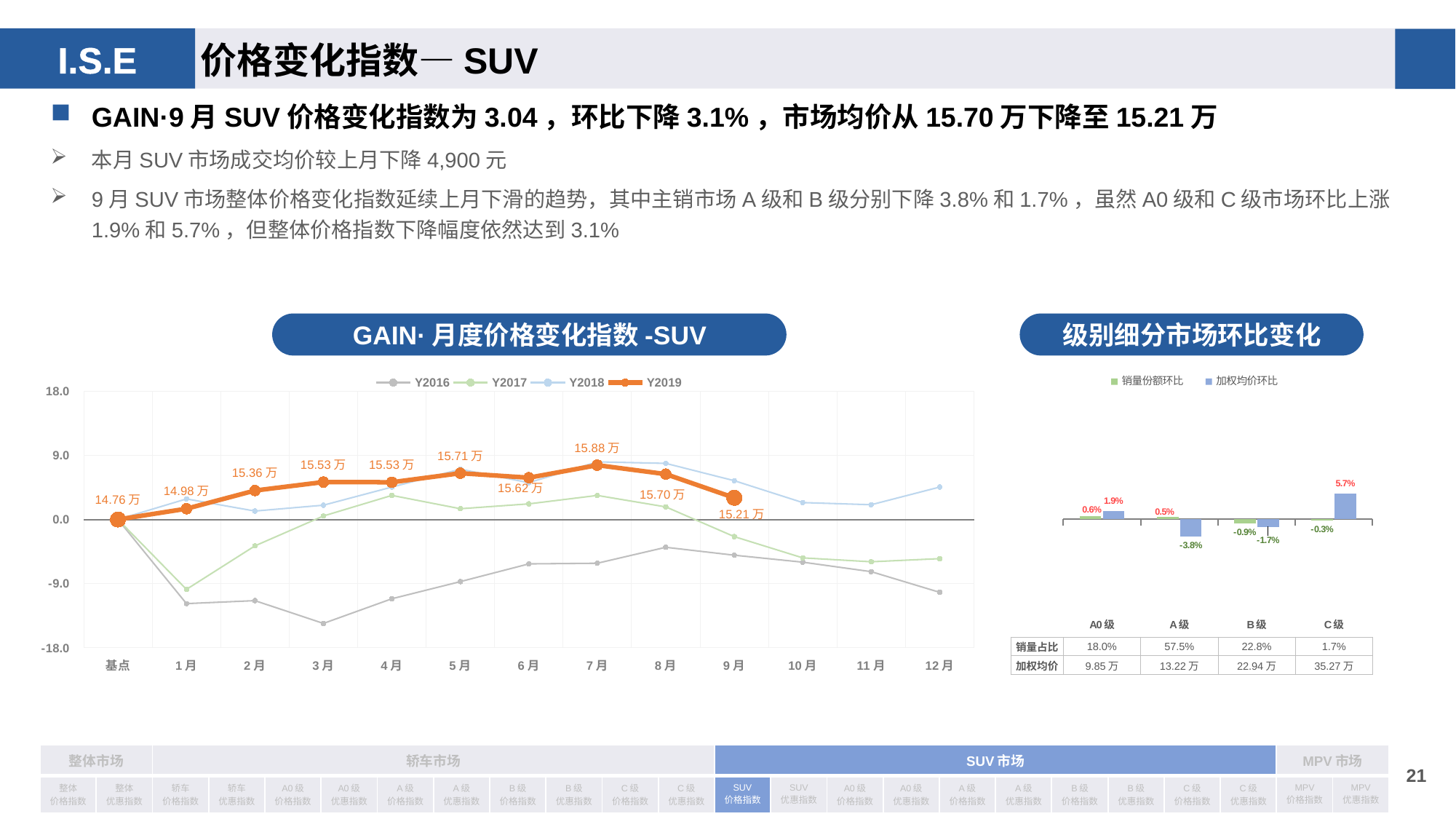

价格变化指数—SUV
GAIN·9月SUV价格变化指数为3.04，环比下降3.1%，市场均价从15.70万下降至15.21万
本月SUV市场成交均价较上月下降4,900元
9月SUV市场整体价格变化指数延续上月下滑的趋势，其中主销市场A级和B级分别下降3.8%和1.7%，虽然A0级和C级市场环比上涨1.9%和5.7%，但整体价格指数下降幅度依然达到3.1%
GAIN·月度价格变化指数-SUV

级别细分市场环比变化

### Chart

| Category | Y2016 | Y2017 | Y2018 | Y2019 |
|---|---|---|---|---|
| 基点 | 0.0 | 0.0 | 0.0 | 0.0 |
| 1月 | -11.806682364139098 | -9.81 | 2.88 | 1.51 |
| 2月 | -11.3941375474094 | -3.71 | 1.18 | 4.06 |
| 3月 | -14.587587418233294 | 0.49 | 2.0 | 5.25 |
| 4月 | -11.129442000400003 | 3.38 | 4.55 | 5.22 |
| 5月 | -8.719870196137292 | 1.51 | 7.05 | 6.49 |
| 6月 | -6.2334360679418115 | 2.19 | 5.16 | 5.86 |
| 7月 | -6.143004949643882 | 3.37 | 8.08 | 7.62 |
| 8月 | -3.910238485437101 | 1.77 | 7.87 | 6.36 |
| 9月 | -5.020027851024722 | -2.41 | 5.44 | 3.04 |
| 10月 | -5.997722224579006 | -5.39 | 2.37 | None |
| 11月 | -7.325919060232888 | -5.94 | 2.07 | None |
| 12月 | -10.226667801660883 | -5.5 | 4.55 | None |

### Chart

| Category | 销量份额环比 | 加权均价环比 |
|---|---|---|
| A0级 | 0.0062 | 0.018570868013753516 |
| A级 | 0.0051 | -0.03839763730670154 |
| B级 | -0.0088 | -0.017102363306580215 |
| C级 | -0.0026 | 0.056848097662717256 |
| 销量占比 | 18.0% | 57.5% | 22.8% | 1.7% |
| --- | --- | --- | --- | --- |
| 加权均价 | 9.85万 | 13.22万 | 22.94万 | 35.27万 |
| 整体市场 |  | 轿车市场 |  |  |  |  |  |  |  |  |  | SUV市场 |  |  |  |  |  |  |  |  |  | MPV市场 |  |
| --- | --- | --- | --- | --- | --- | --- | --- | --- | --- | --- | --- | --- | --- | --- | --- | --- | --- | --- | --- | --- | --- | --- | --- |
| 整体 价格指数 | 整体 优惠指数 | 轿车 价格指数 | 轿车 优惠指数 | A0级 价格指数 | A0级 优惠指数 | A级 价格指数 | A级 优惠指数 | B级 价格指数 | B级 优惠指数 | C级 价格指数 | C级 优惠指数 | SUV 价格指数 | SUV 优惠指数 | A0级 价格指数 | A0级 优惠指数 | A级 价格指数 | A级 优惠指数 | B级 价格指数 | B级 优惠指数 | C级 价格指数 | C级 优惠指数 | MPV 价格指数 | MPV 优惠指数 |
21